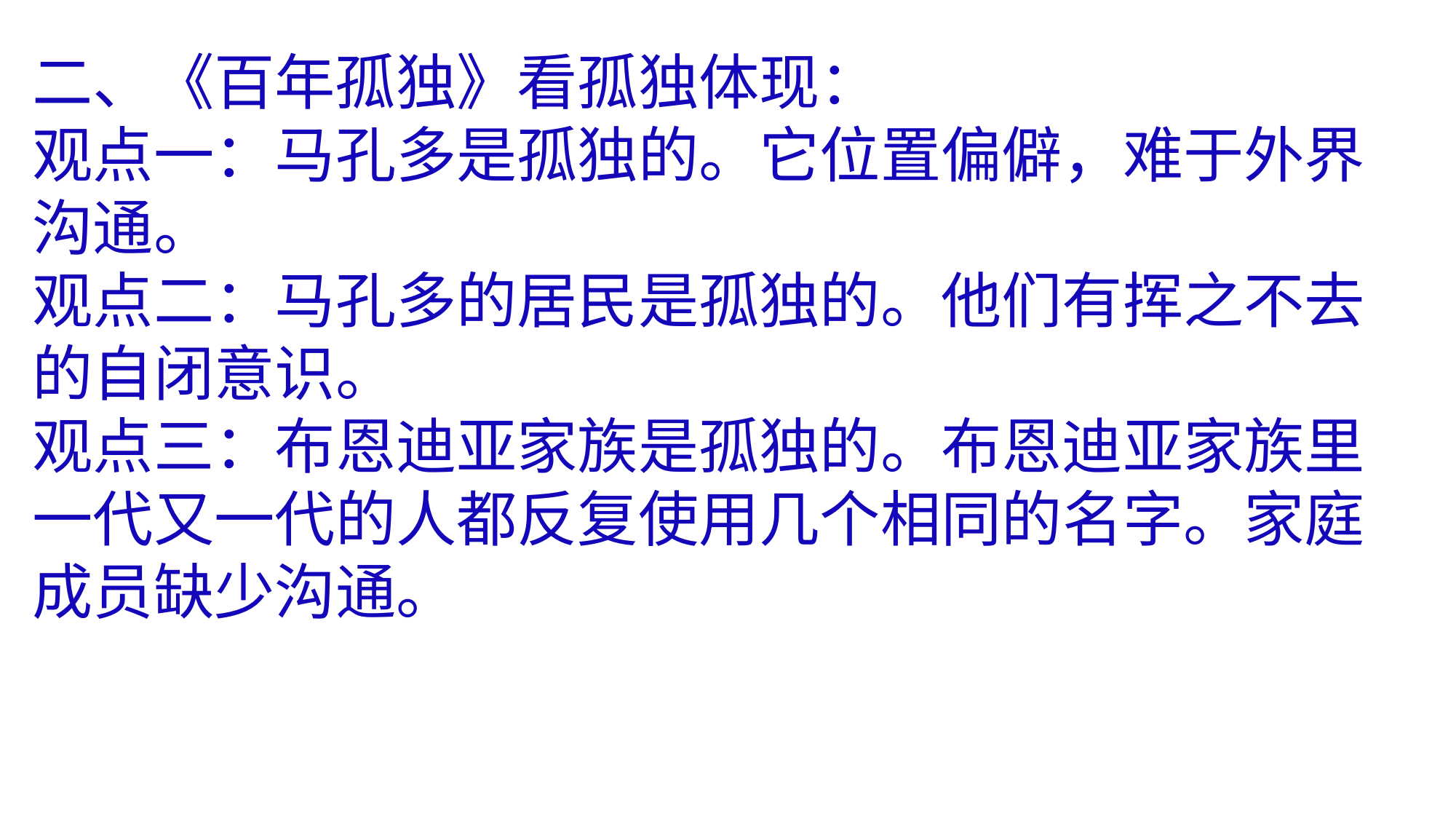

二、《百年孤独》看孤独体现：
观点一：马孔多是孤独的。它位置偏僻，难于外界沟通。
观点二：马孔多的居民是孤独的。他们有挥之不去的自闭意识。
观点三：布恩迪亚家族是孤独的。布恩迪亚家族里一代又一代的人都反复使用几个相同的名字。家庭成员缺少沟通。